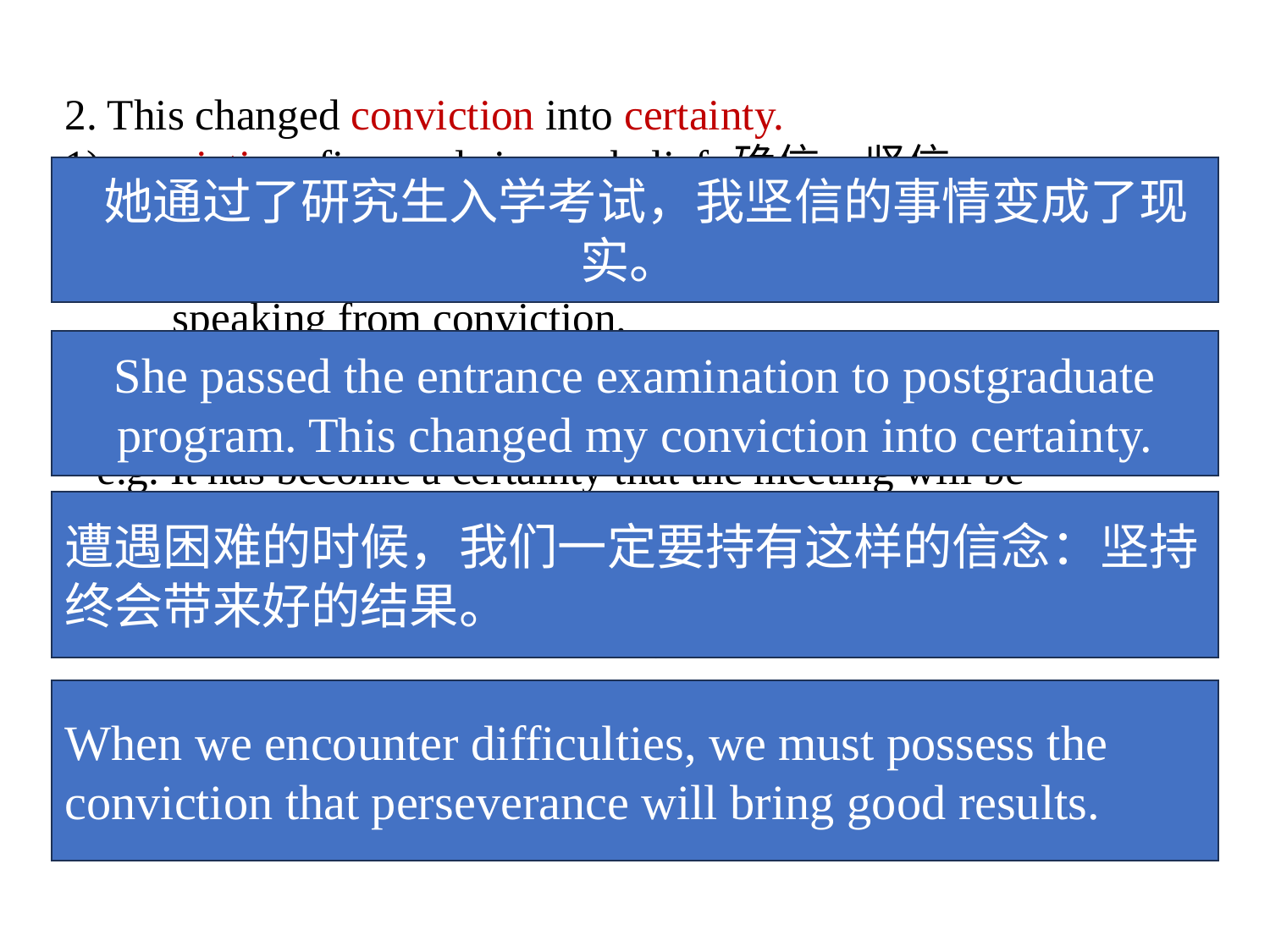

2. This changed conviction into certainty.
1) conviction: firm and sincere belief. 确信，坚信
    e.g. I speak with full conviction that our course is just.
          From the way she spoke, you could tell she was
          speaking from conviction.

 2)  certainty: fact
   e.g. It has become a certainty that the meeting will be suspended.

3)Paraphrase: In the past it was my belief that Hitler would soon attack Soviet Union; but now it was no longer a belief, it had become a fact.

 她通过了研究生入学考试，我坚信的事情变成了现实。
She passed the entrance examination to postgraduate program. This changed my conviction into certainty.
遭遇困难的时候，我们一定要持有这样的信念：坚持终会带来好的结果。
When we encounter difficulties, we must possess the conviction that perseverance will bring good results.